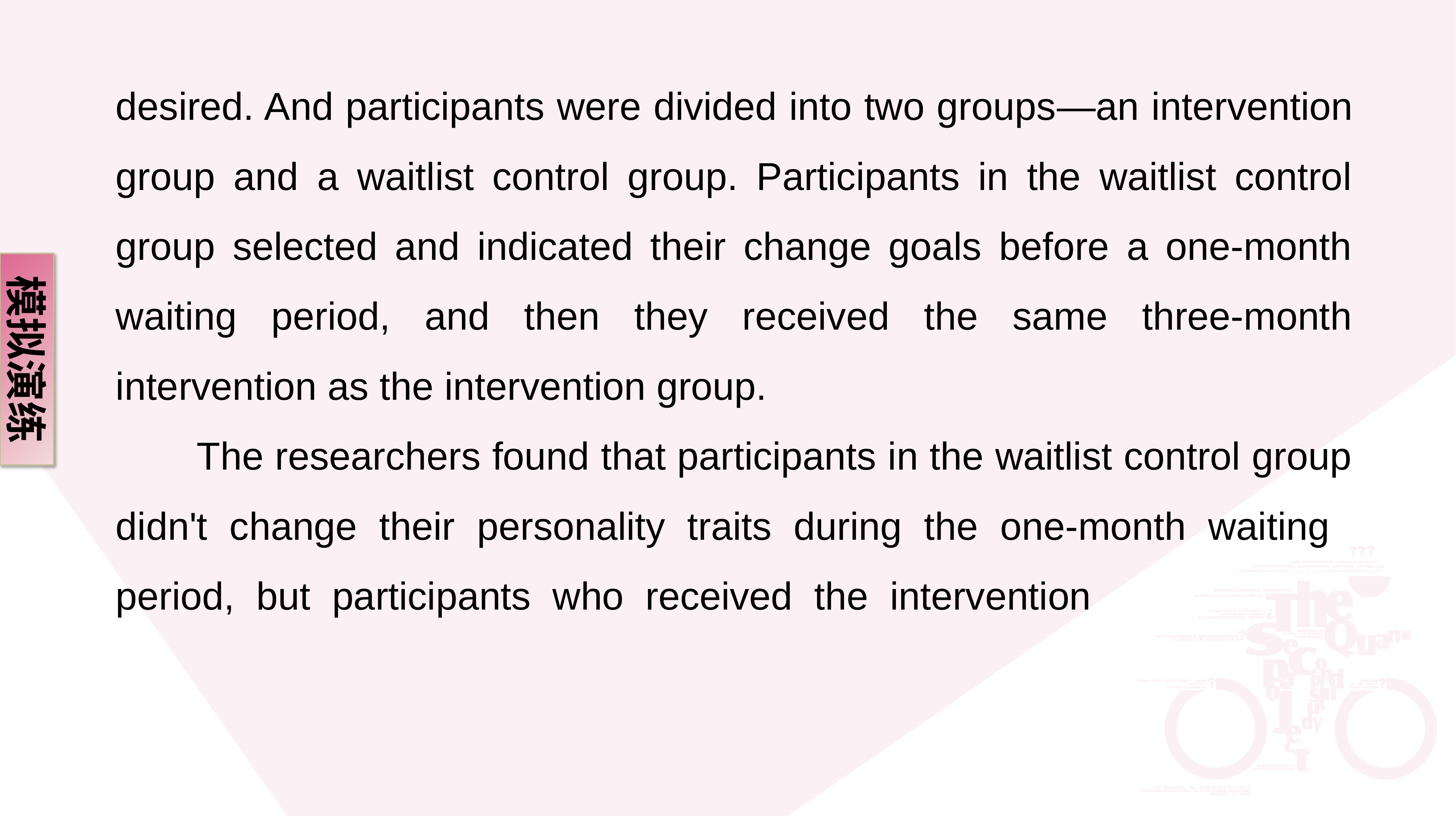

desired. And participants were divided into two groups—an intervention group and a waitlist control group. Participants in the waitlist control group selected and indicated their change goals before a one-month waiting period, and then they received the same three-month intervention as the intervention group.
       The researchers found that participants in the waitlist control group didn't change their personality traits during the one-month waiting  period,  but  participants  who  received  the  intervention

模拟演练